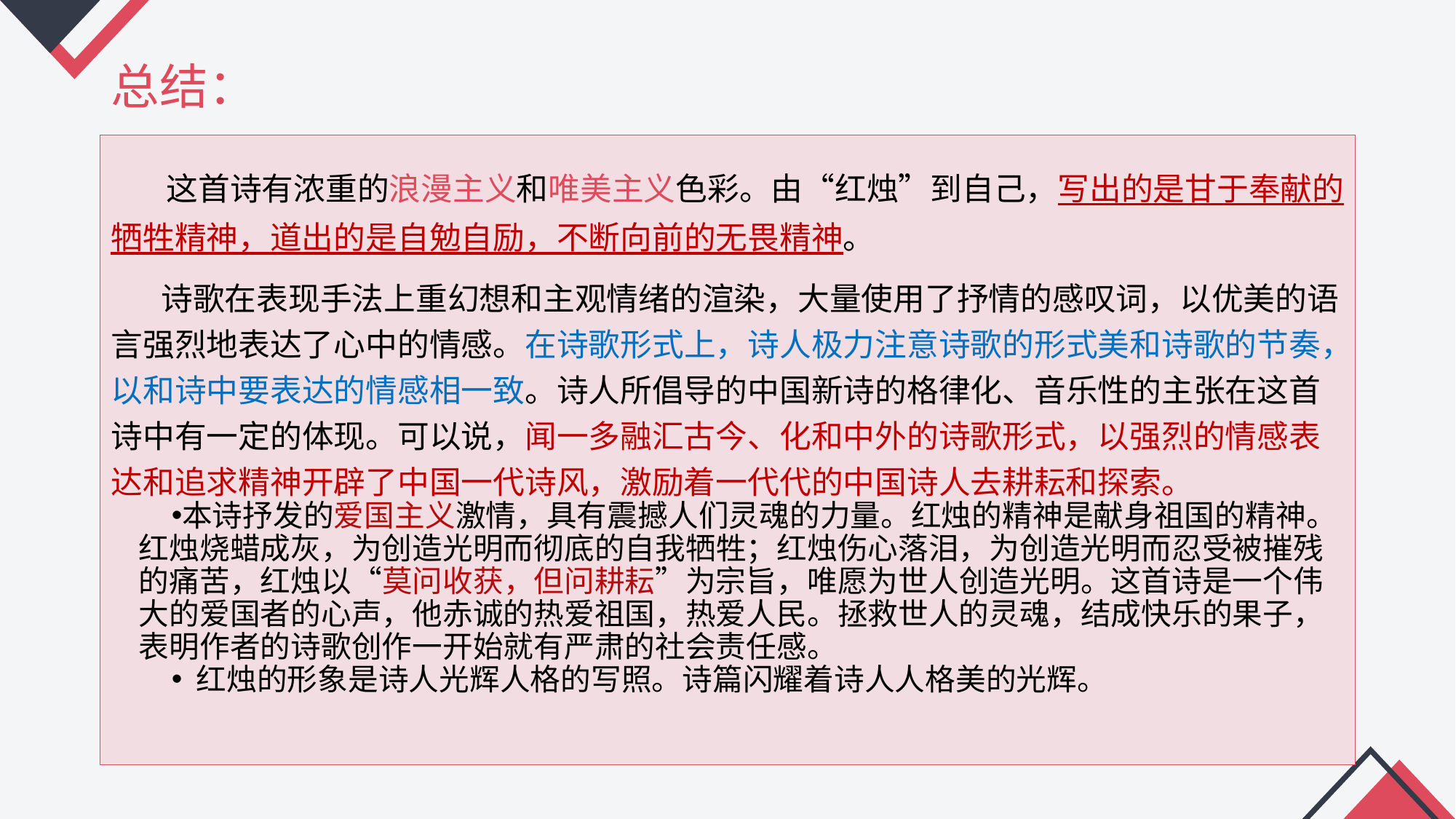

# 总结：
    这首诗有浓重的浪漫主义和唯美主义色彩。由“红烛”到自己，写出的是甘于奉献的牺牲精神，道出的是自勉自励，不断向前的无畏精神。
      诗歌在表现手法上重幻想和主观情绪的渲染，大量使用了抒情的感叹词，以优美的语言强烈地表达了心中的情感。在诗歌形式上，诗人极力注意诗歌的形式美和诗歌的节奏，以和诗中要表达的情感相一致。诗人所倡导的中国新诗的格律化、音乐性的主张在这首诗中有一定的体现。可以说，闻一多融汇古今、化和中外的诗歌形式，以强烈的情感表达和追求精神开辟了中国一代诗风，激励着一代代的中国诗人去耕耘和探索。
本诗抒发的爱国主义激情，具有震撼人们灵魂的力量。红烛的精神是献身祖国的精神。红烛烧蜡成灰，为创造光明而彻底的自我牺牲；红烛伤心落泪，为创造光明而忍受被摧残的痛苦，红烛以“莫问收获，但问耕耘”为宗旨，唯愿为世人创造光明。这首诗是一个伟大的爱国者的心声，他赤诚的热爱祖国，热爱人民。拯救世人的灵魂，结成快乐的果子，表明作者的诗歌创作一开始就有严肃的社会责任感。
 红烛的形象是诗人光辉人格的写照。诗篇闪耀着诗人人格美的光辉。